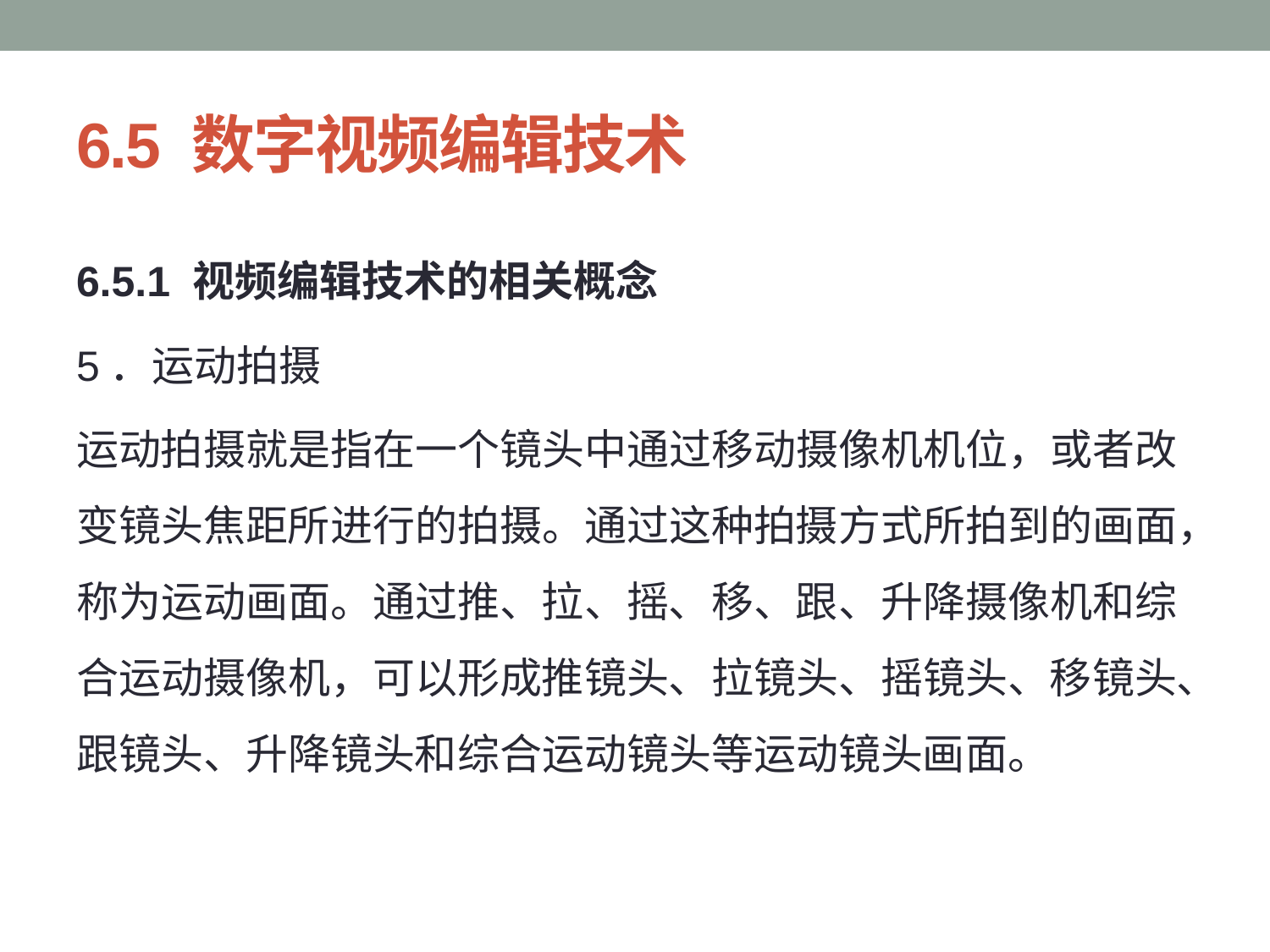

# 6.5 数字视频编辑技术
6.5.1 视频编辑技术的相关概念
5．运动拍摄
运动拍摄就是指在一个镜头中通过移动摄像机机位，或者改变镜头焦距所进行的拍摄。通过这种拍摄方式所拍到的画面，称为运动画面。通过推、拉、摇、移、跟、升降摄像机和综合运动摄像机，可以形成推镜头、拉镜头、摇镜头、移镜头、跟镜头、升降镜头和综合运动镜头等运动镜头画面。